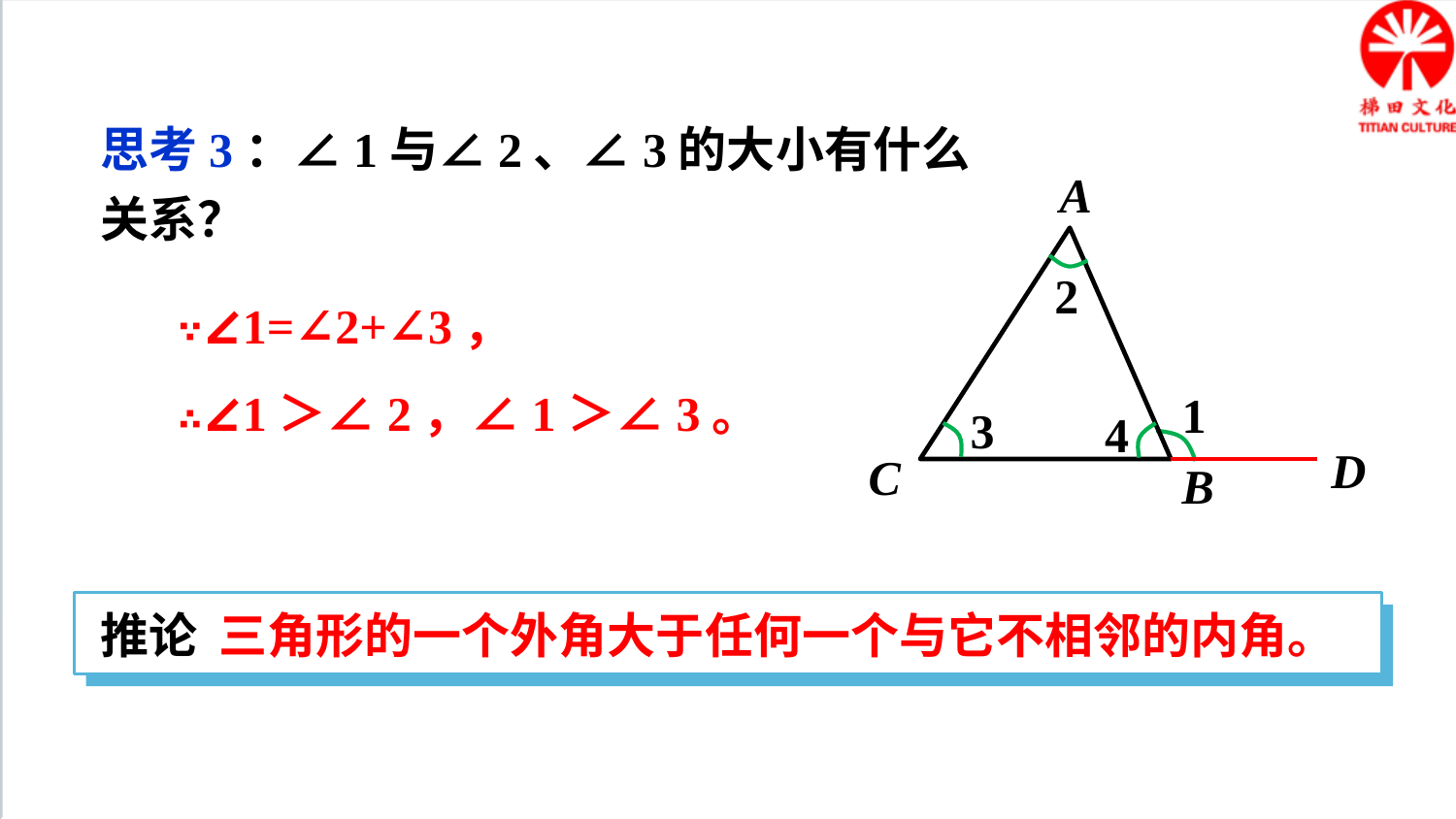

思考3：∠1与∠2、∠3的大小有什么关系？
A

C
B

2
∵∠1=∠2+∠3，
∴∠1＞∠2，∠1＞∠3。
1
3
4

D

推论  三角形的一个外角大于任何一个与它不相邻的内角。